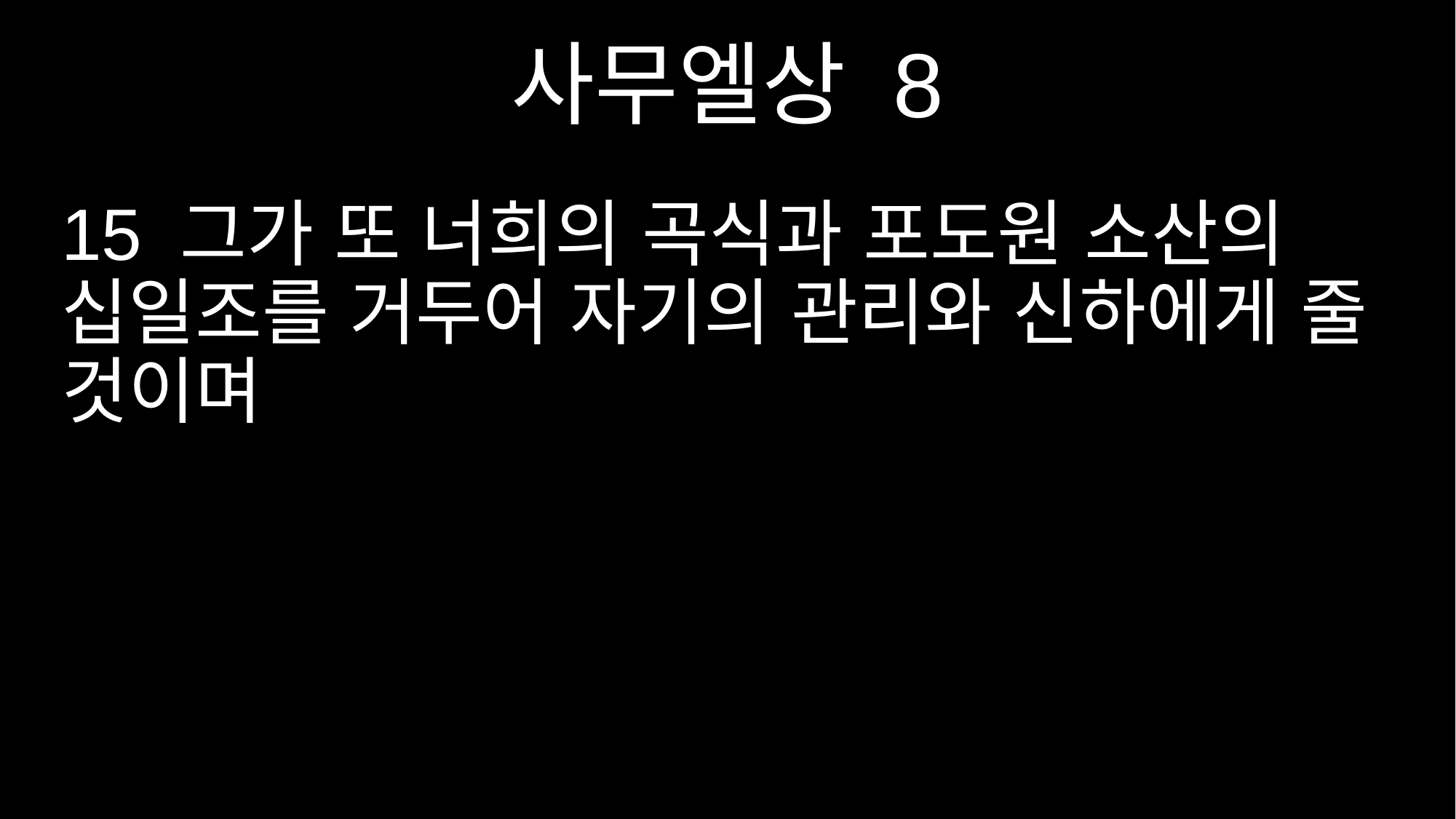

사무엘상 8
15 그가 또 너희의 곡식과 포도원 소산의 십일조를 거두어 자기의 관리와 신하에게 줄 것이며